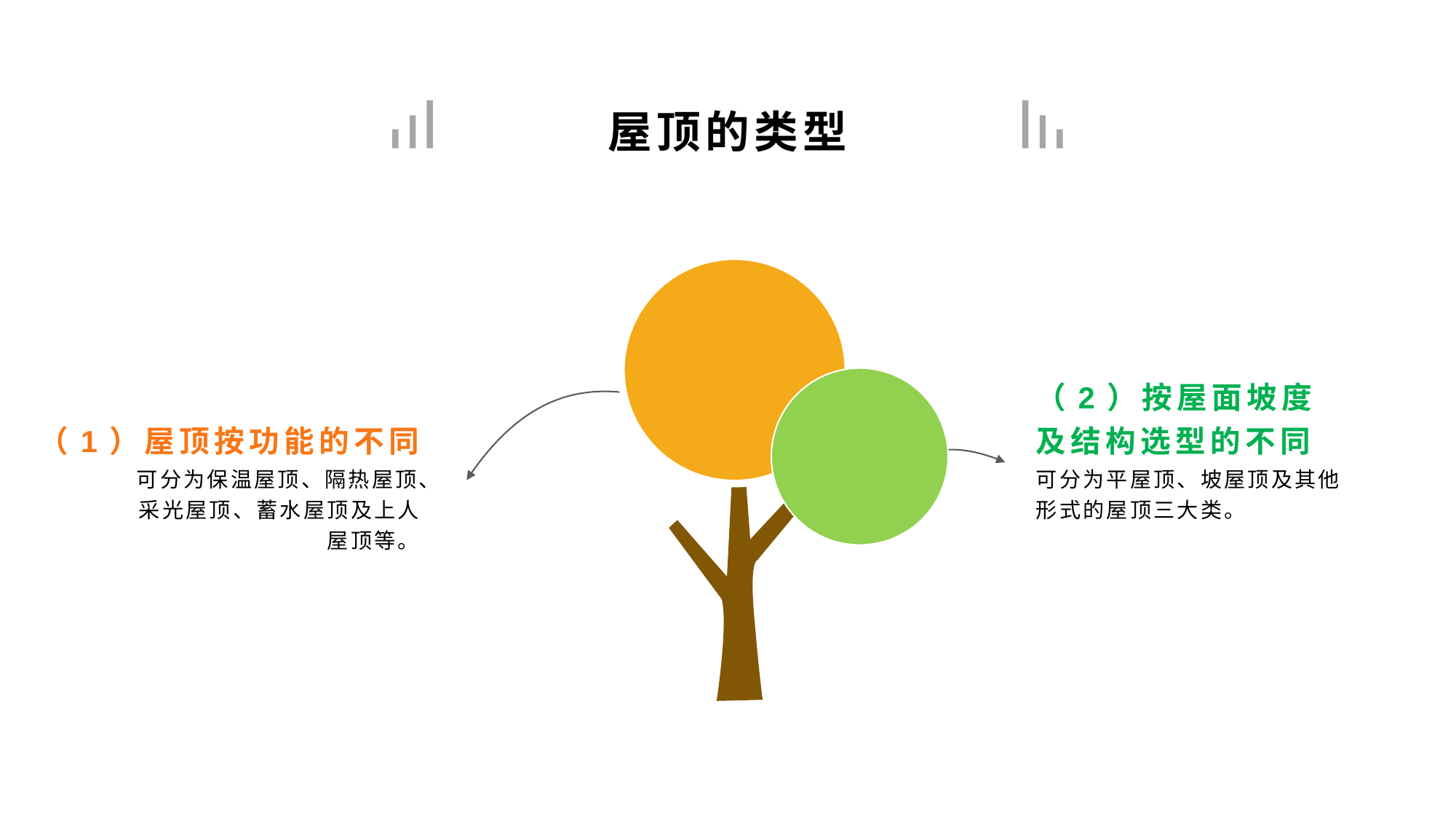

屋顶的类型

（2）按屋面坡度及结构选型的不同

（1）屋顶按功能的不同

可分为平屋顶、坡屋顶及其他形式的屋顶三大类。
可分为保温屋顶、隔热屋顶、采光屋顶、蓄水屋顶及上人
屋顶等。